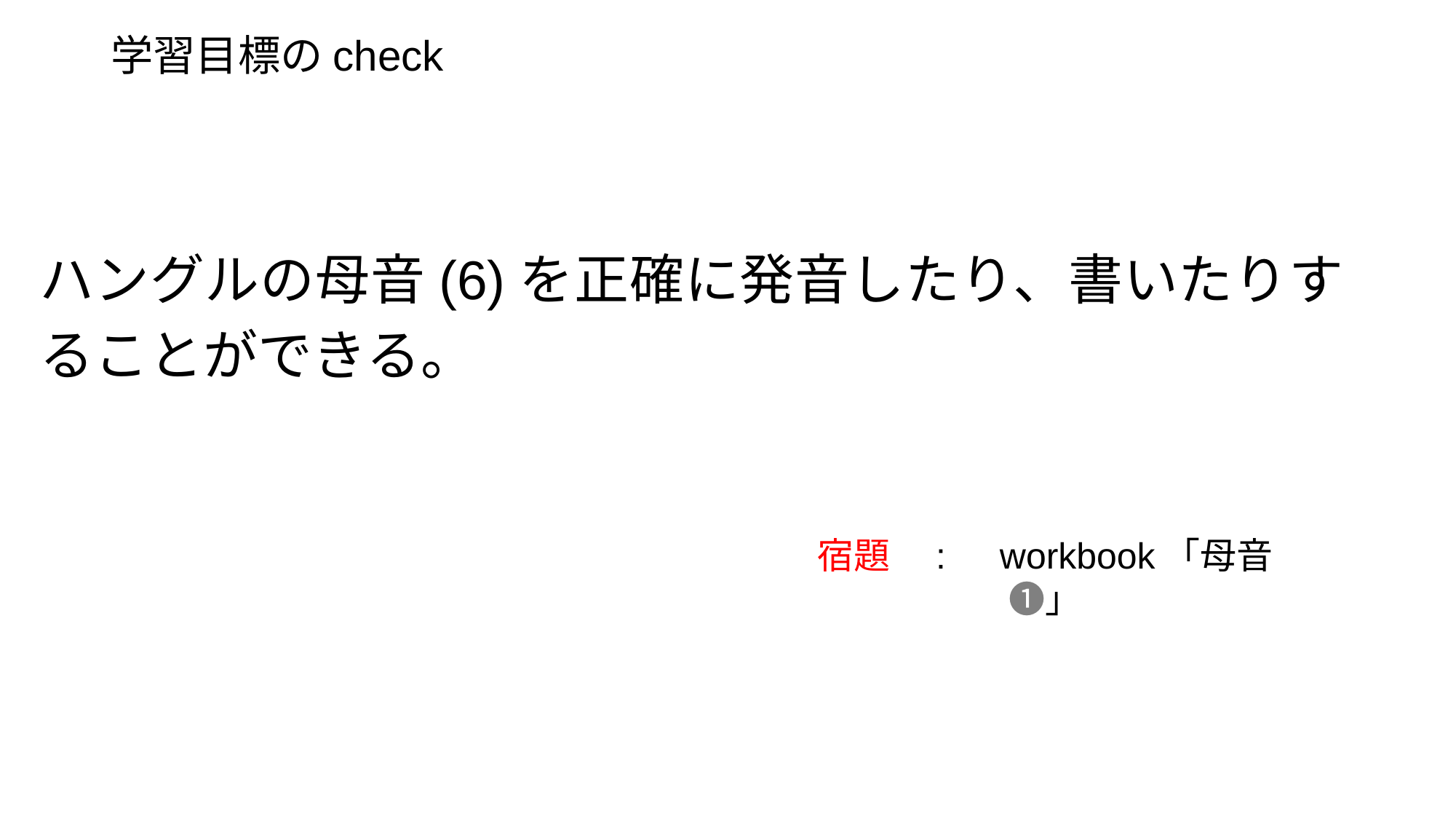

# 学習目標のcheck

ハングルの母音(6)を正確に発音したり、書いたりすることができる。
宿題　:　workbook「母音❶」